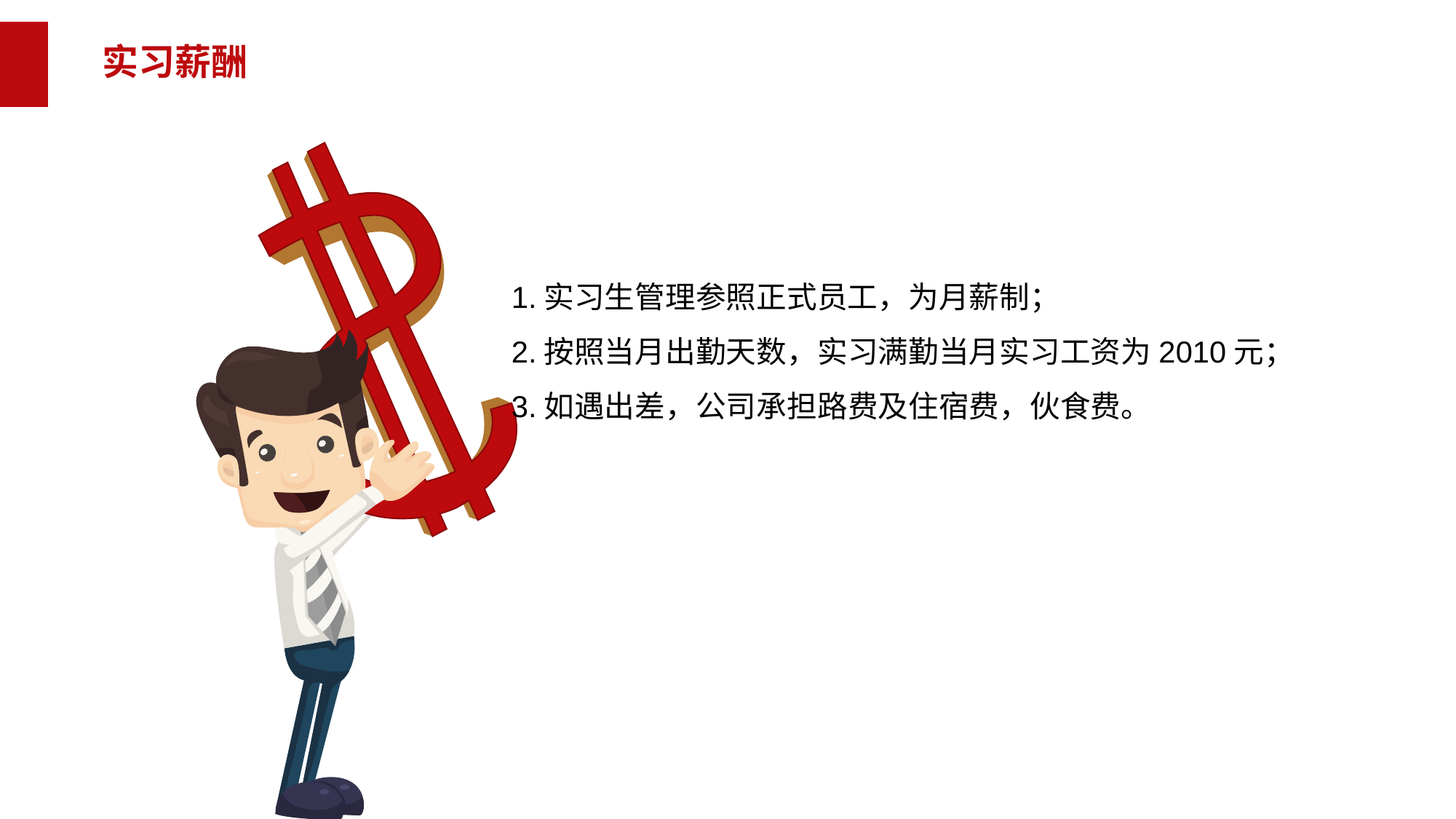

实习薪酬

1.实习生管理参照正式员工，为月薪制；
2.按照当月出勤天数，实习满勤当月实习工资为2010元；
3.如遇出差，公司承担路费及住宿费，伙食费。